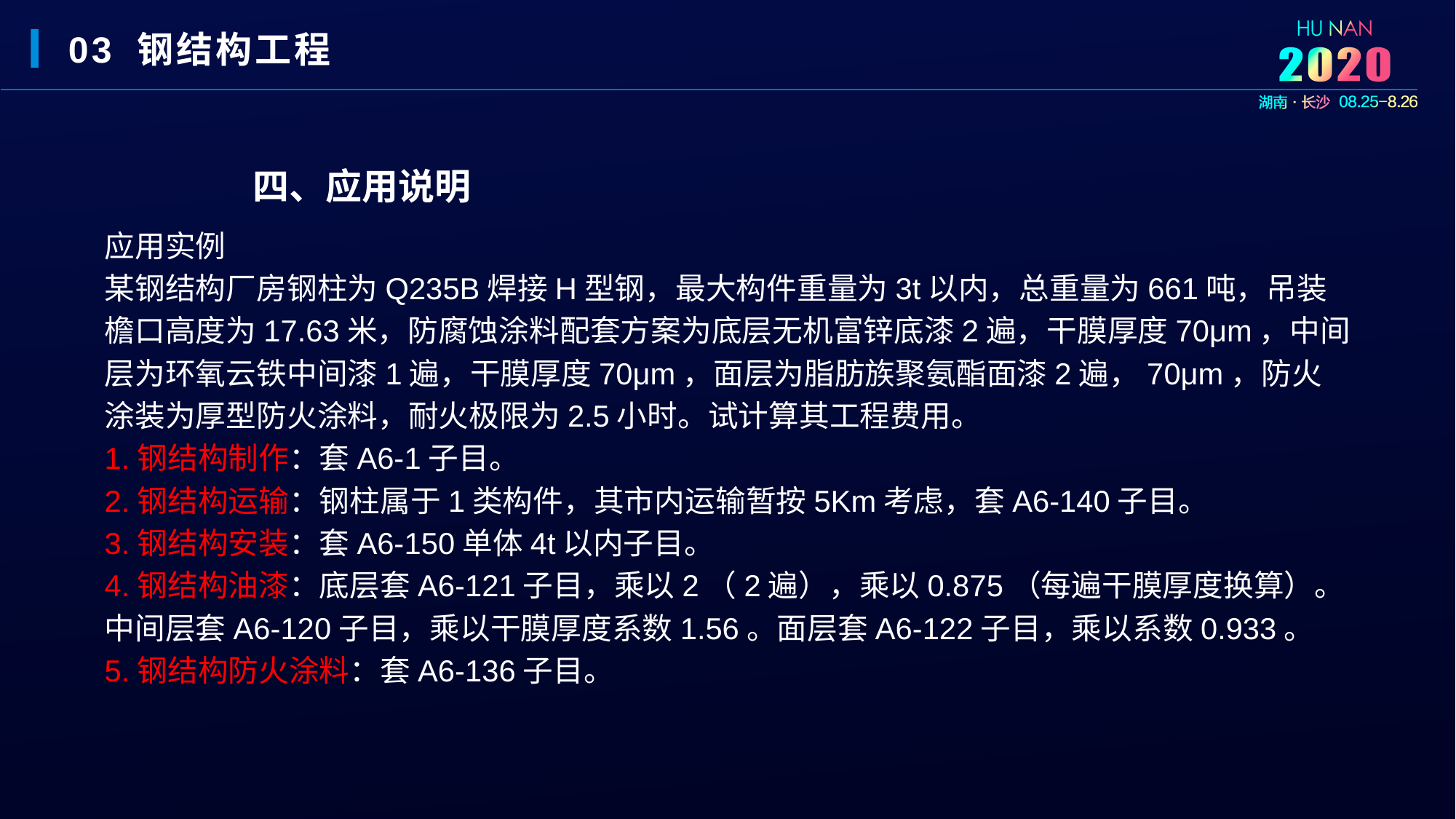

03 钢结构工程
四、应用说明
应用实例
某钢结构厂房钢柱为Q235B焊接H型钢，最大构件重量为3t以内，总重量为661吨，吊装檐口高度为17.63米，防腐蚀涂料配套方案为底层无机富锌底漆2遍，干膜厚度70μm，中间层为环氧云铁中间漆1遍，干膜厚度70μm，面层为脂肪族聚氨酯面漆2遍，70μm，防火涂装为厚型防火涂料，耐火极限为2.5小时。试计算其工程费用。
1.钢结构制作：套A6-1子目。
2.钢结构运输：钢柱属于1类构件，其市内运输暂按5Km考虑，套A6-140子目。
3.钢结构安装：套A6-150单体4t以内子目。
4.钢结构油漆：底层套A6-121子目，乘以2（2遍），乘以0.875（每遍干膜厚度换算）。中间层套A6-120子目，乘以干膜厚度系数1.56。面层套A6-122子目，乘以系数0.933。
5.钢结构防火涂料：套A6-136子目。